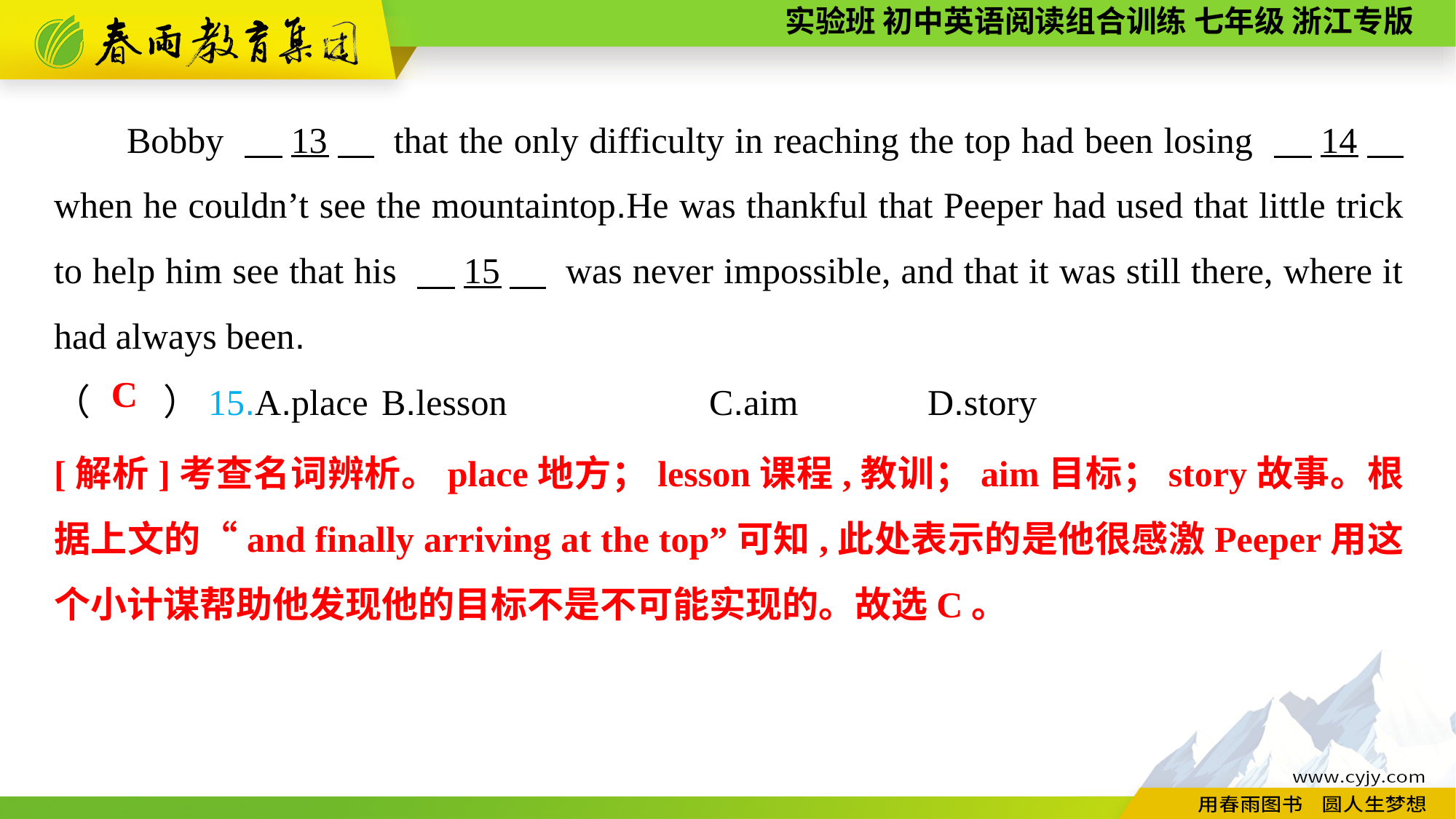

Bobby 　13　 that the only difficulty in reaching the top had been losing 　14　 when he couldn’t see the mountaintop.He was thankful that Peeper had used that little trick to help him see that his 　15　 was never impossible, and that it was still there, where it had always been.
（　　）15.A.place	B.lesson		C.aim		D.story
C
[解析]考查名词辨析。place地方；lesson课程,教训；aim目标；story故事。根据上文的“and finally arriving at the top”可知,此处表示的是他很感激Peeper用这个小计谋帮助他发现他的目标不是不可能实现的。故选C。